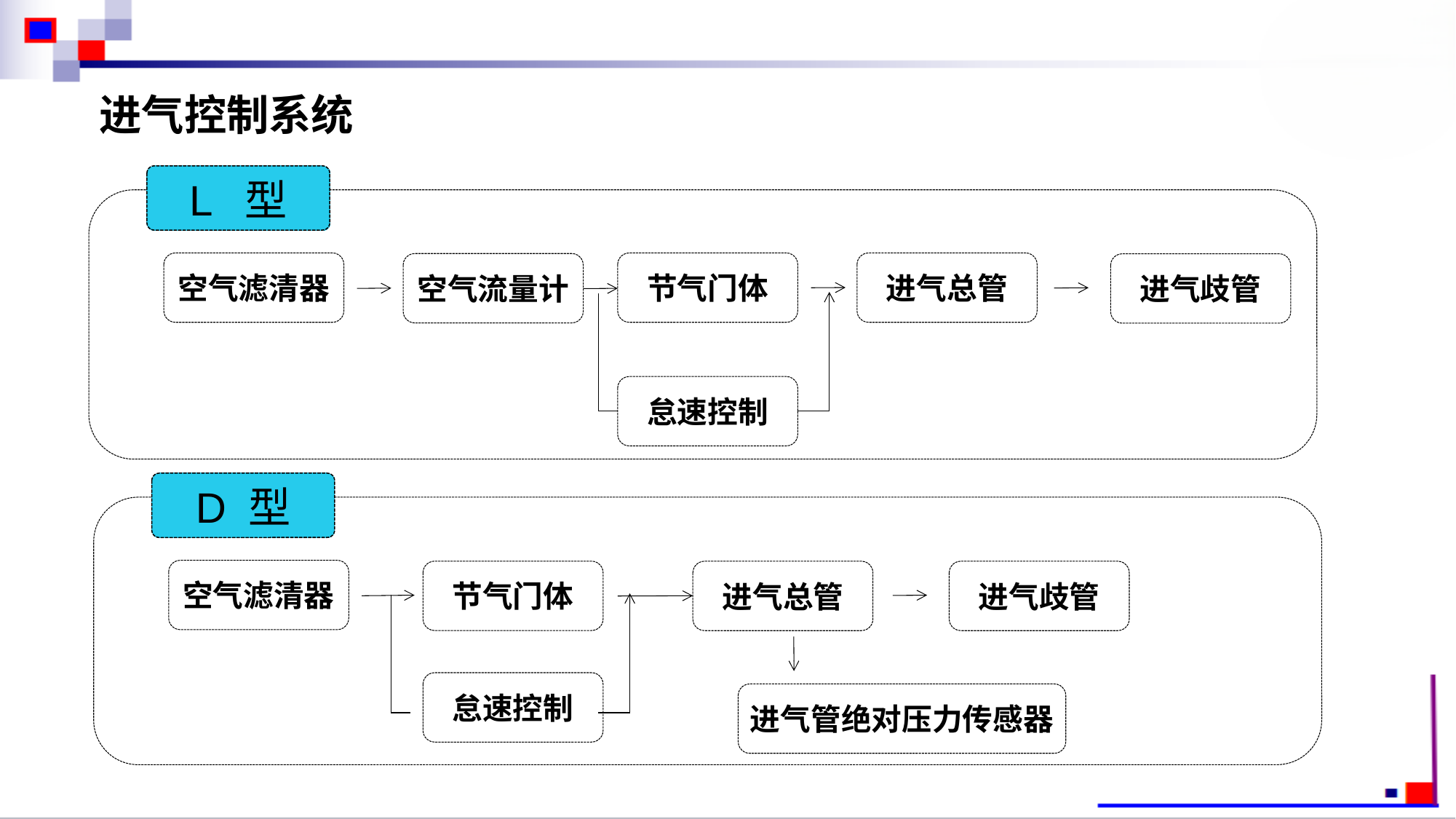

进气控制系统
L  型

空气滤清器
节气门体
进气总管
空气流量计
进气歧管
怠速控制
D 型

空气滤清器
节气门体
进气总管
进气歧管
怠速控制
进气管绝对压力传感器